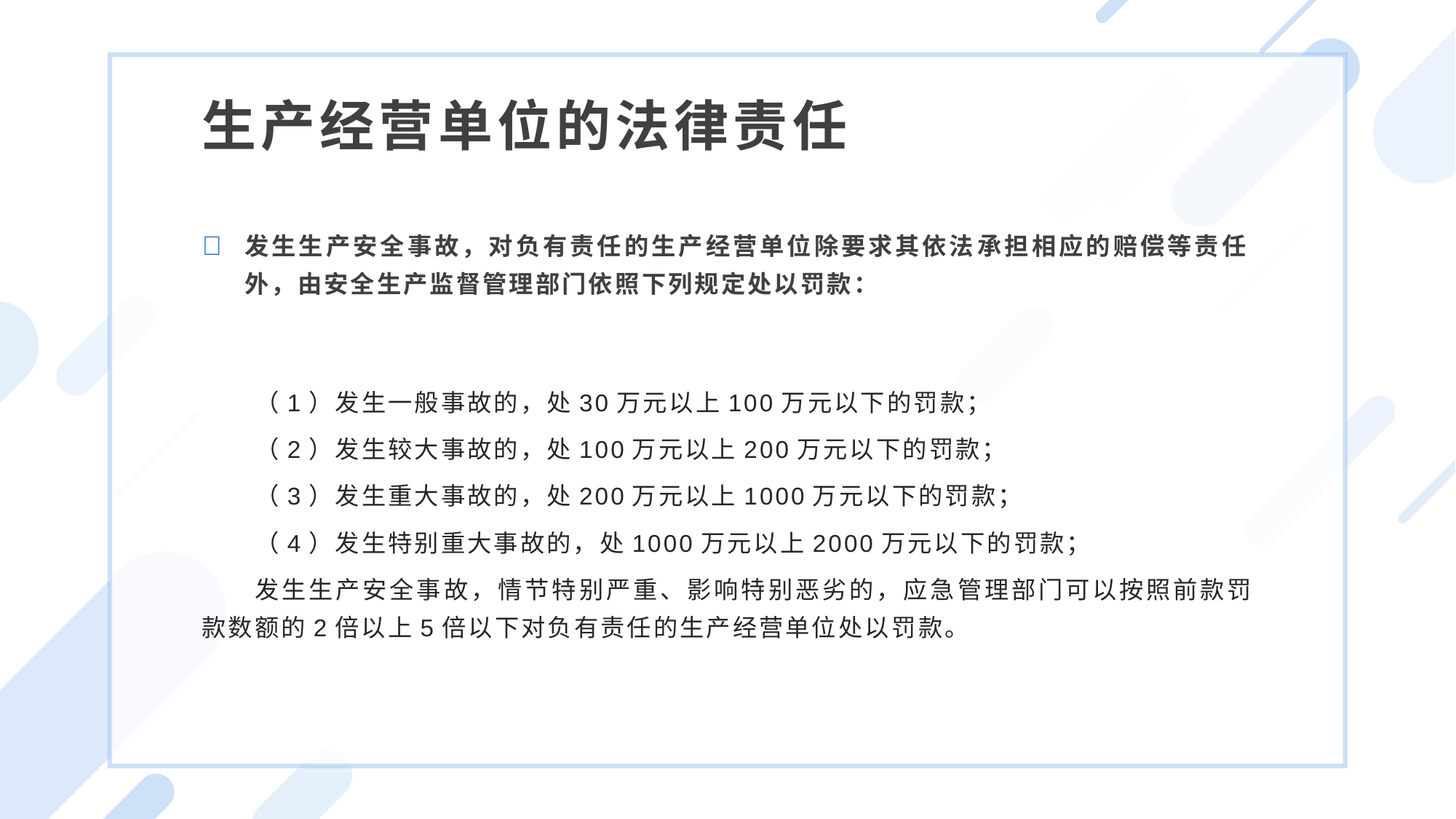

生产经营单位的法律责任
发生生产安全事故，对负有责任的生产经营单位除要求其依法承担相应的赔偿等责任外，由安全生产监督管理部门依照下列规定处以罚款：
（1）发生一般事故的，处30万元以上100万元以下的罚款；
（2）发生较大事故的，处100万元以上200万元以下的罚款；
（3）发生重大事故的，处200万元以上1000万元以下的罚款；
（4）发生特别重大事故的，处1000万元以上2000万元以下的罚款；
发生生产安全事故，情节特别严重、影响特别恶劣的，应急管理部门可以按照前款罚款数额的2倍以上5倍以下对负有责任的生产经营单位处以罚款。